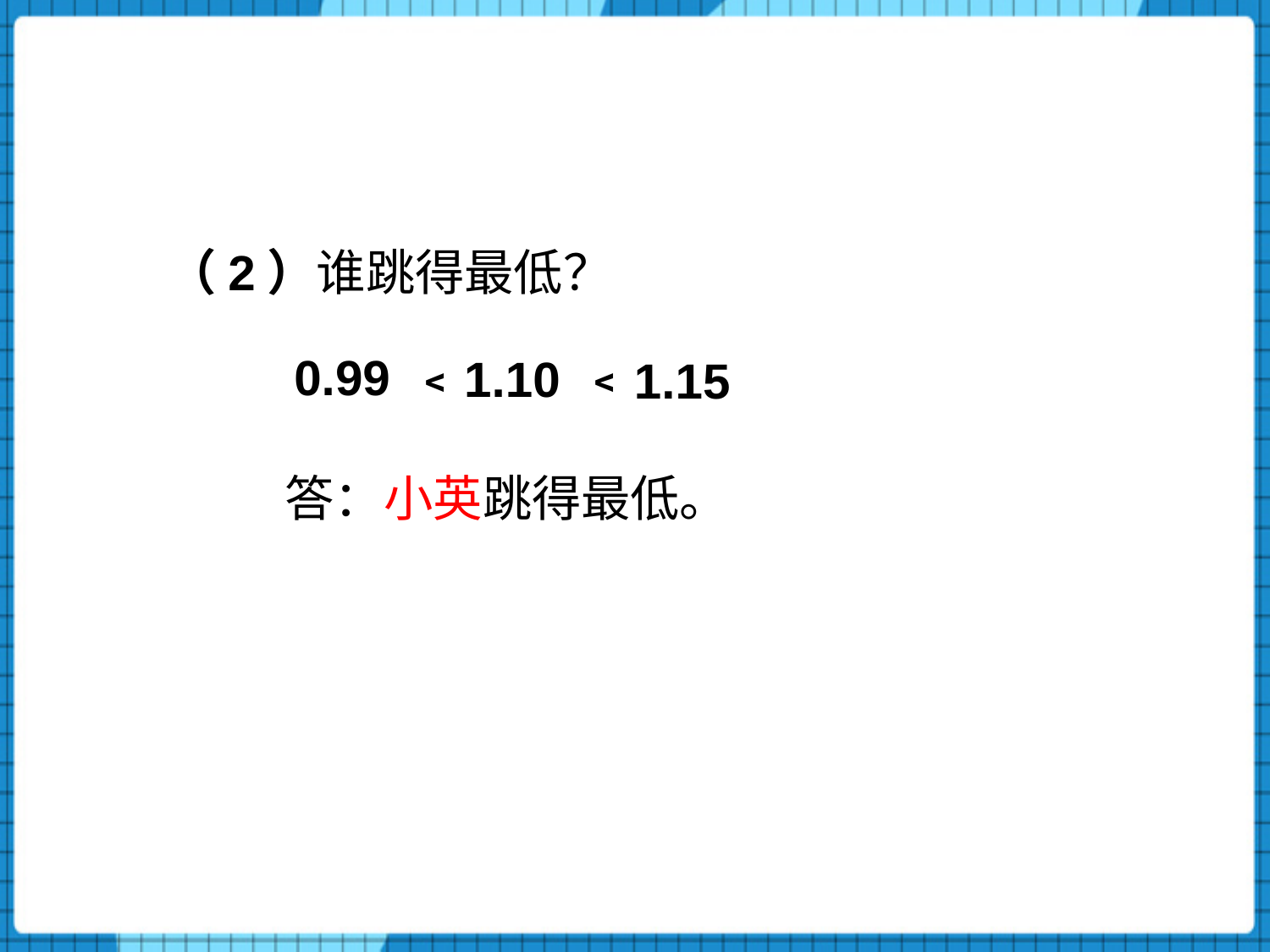

（2）谁跳得最低？
 0.99
 1.10
 1.15
﹤
﹤
答：小英跳得最低。